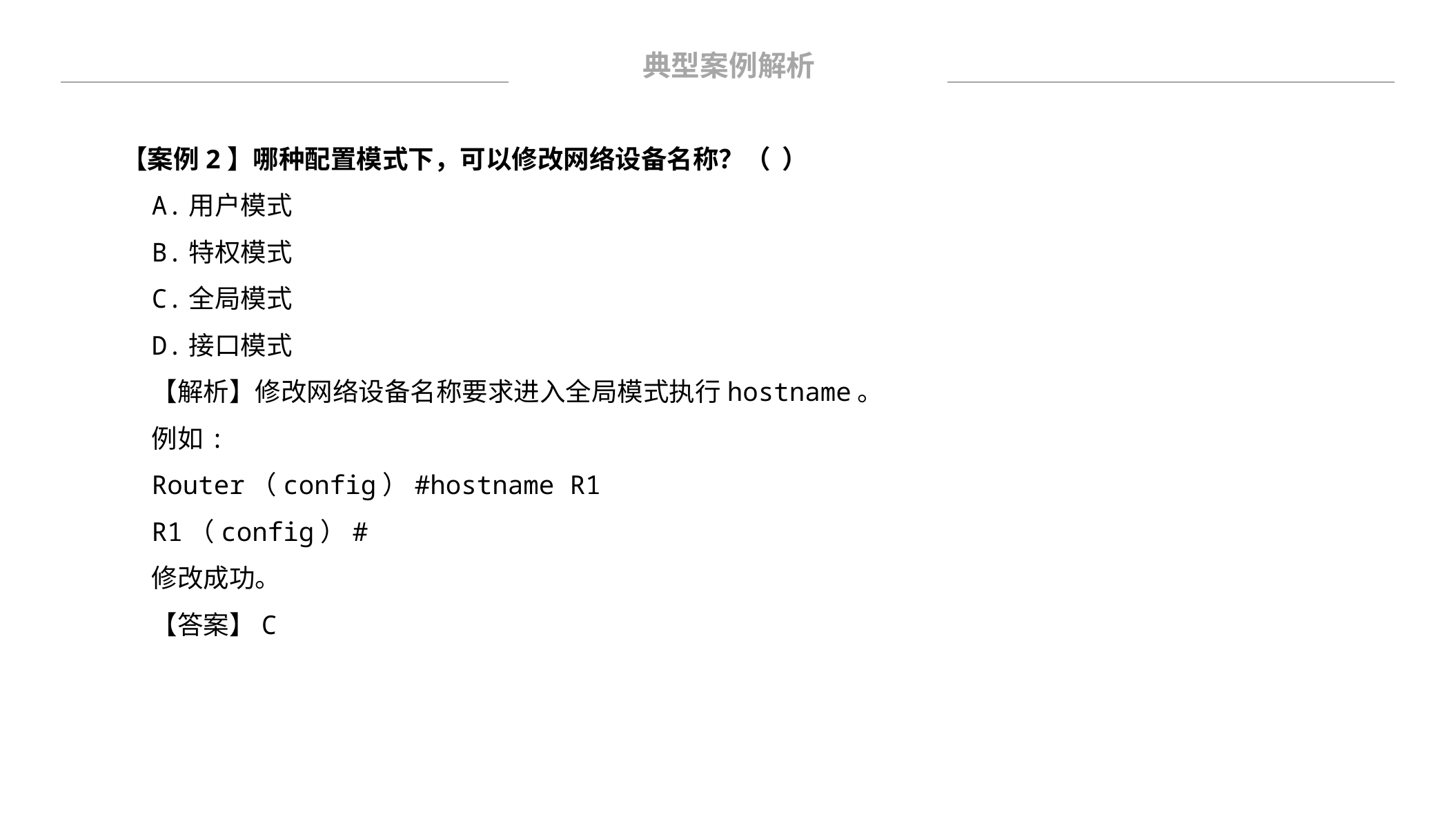

典型案例解析
【案例2】哪种配置模式下，可以修改网络设备名称？（  ）
A.用户模式
B.特权模式
C.全局模式
D.接口模式
【解析】修改网络设备名称要求进入全局模式执行hostname。
例如:
Router（config）#hostname R1
R1（config）#
修改成功。
【答案】C